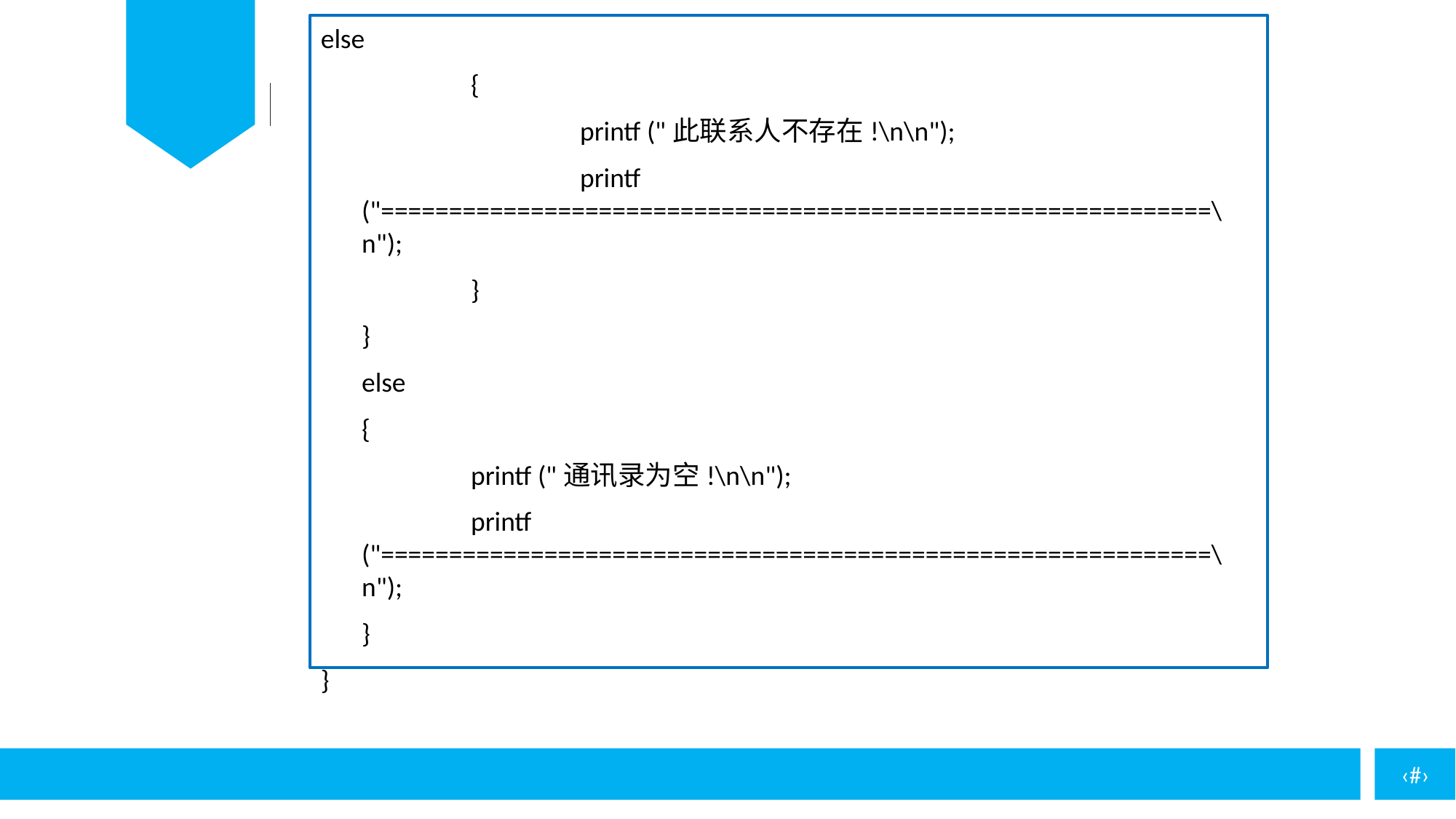

else
		{
			printf ("此联系人不存在!\n\n");
			printf ("=============================================================\n");
		}
	}
	else
	{
		printf ("通讯录为空!\n\n");
		printf ("=============================================================\n");
	}
}